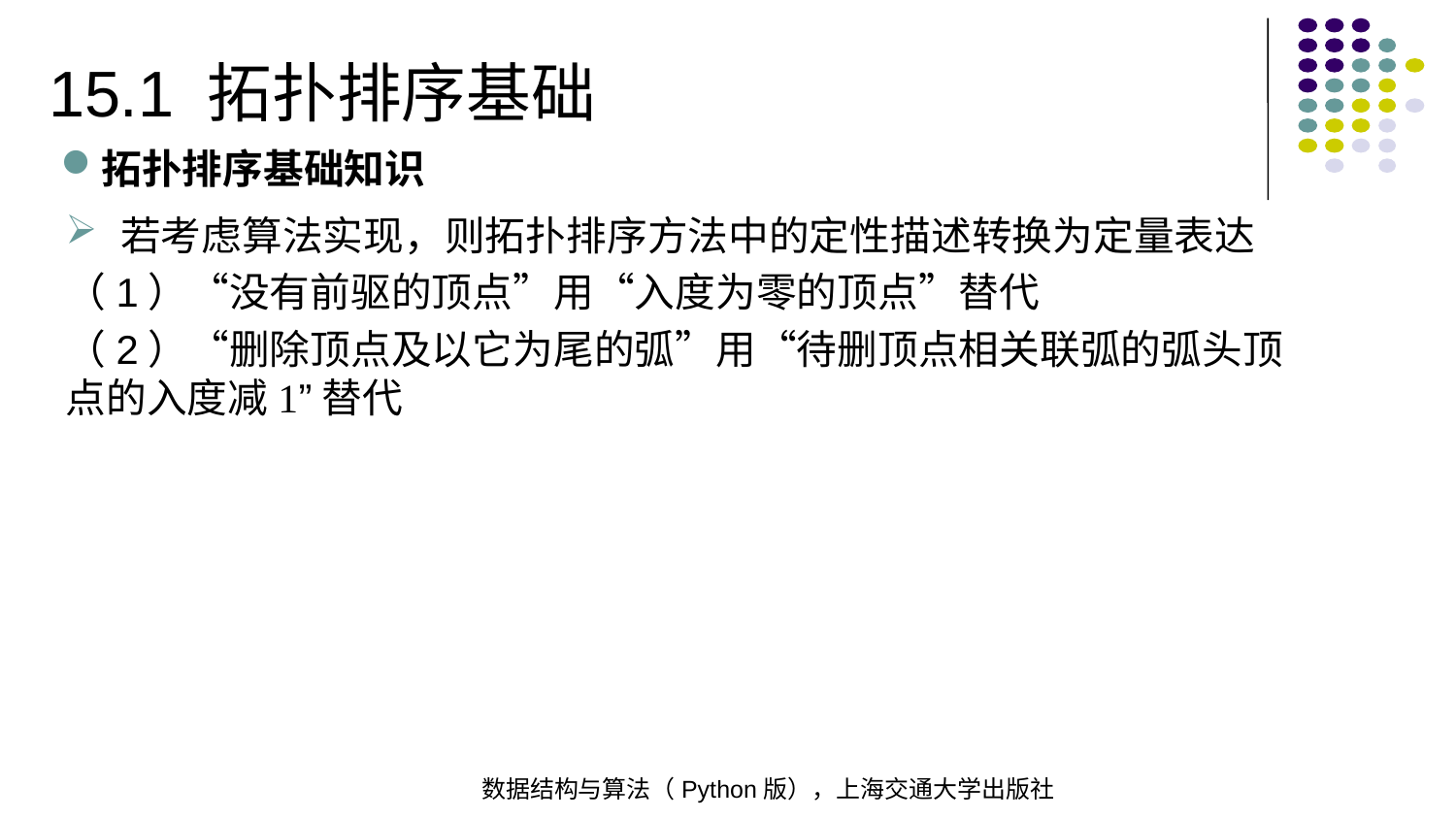

15.1 拓扑排序基础
拓扑排序基础知识
若考虑算法实现，则拓扑排序方法中的定性描述转换为定量表达
（1）“没有前驱的顶点”用“入度为零的顶点”替代
（2）“删除顶点及以它为尾的弧”用“待删顶点相关联弧的弧头顶点的入度减1”替代